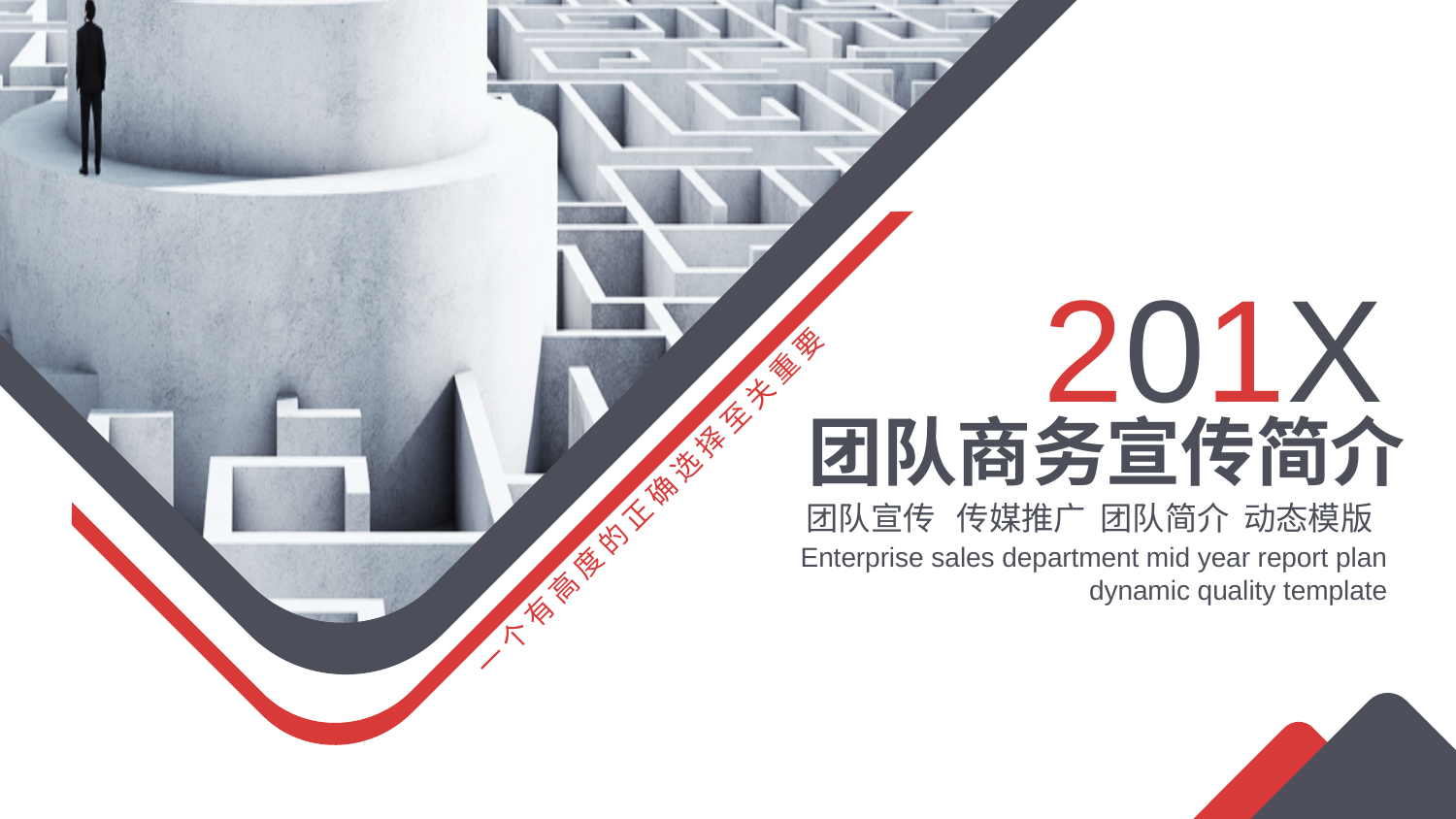

201X
团队商务宣传简介
一个有高度的正确选择至关重要
团队宣传   传媒推广  团队简介  动态模版
Enterprise sales department mid year report plan dynamic quality template